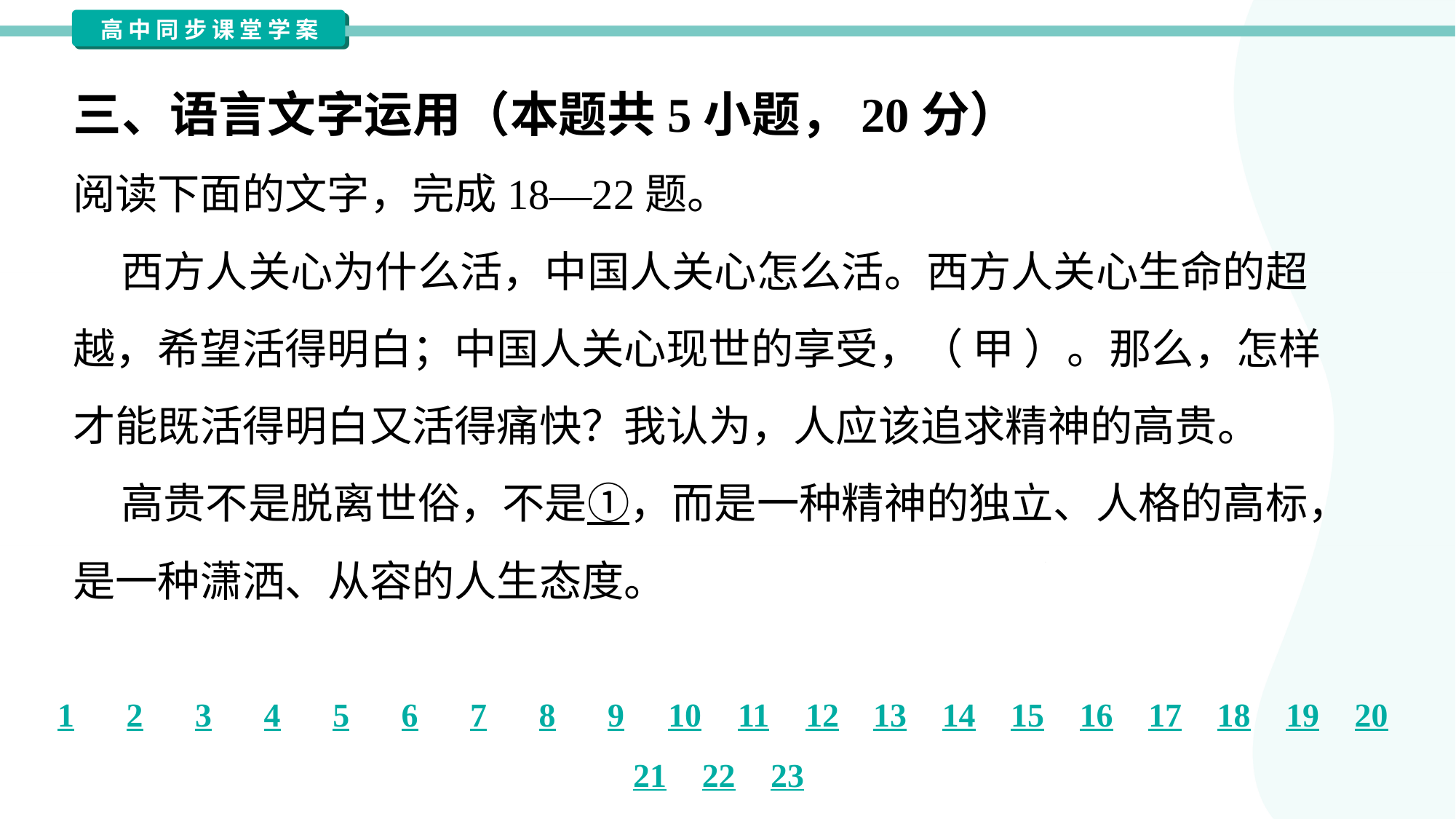

三、语言文字运用（本题共5小题，20分）
阅读下面的文字，完成18—22题。
    西方人关心为什么活，中国人关心怎么活。西方人关心生命的超
越，希望活得明白；中国人关心现世的享受，（ 甲 ）。那么，怎样
才能既活得明白又活得痛快？我认为，人应该追求精神的高贵。
    高贵不是脱离世俗，不是①，而是一种精神的独立、人格的高标，
是一种潇洒、从容的人生态度。